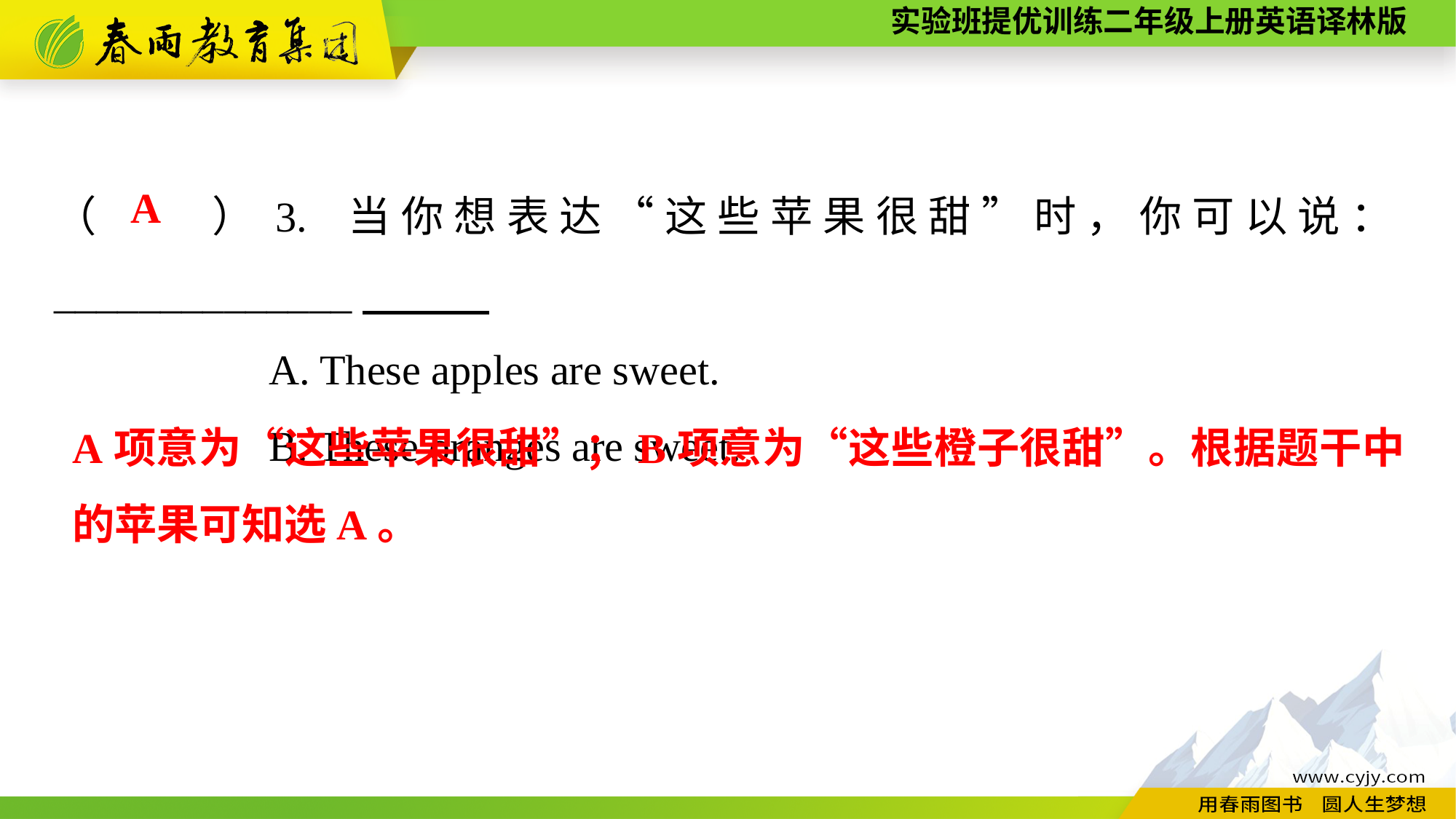

（　　）3. 当你想表达“这些苹果很甜”时，你可以说：______________
A. These apples are sweet.
B. These oranges are sweet.
A
A项意为“这些苹果很甜”；B项意为“这些橙子很甜”。根据题干中的苹果可知选A。